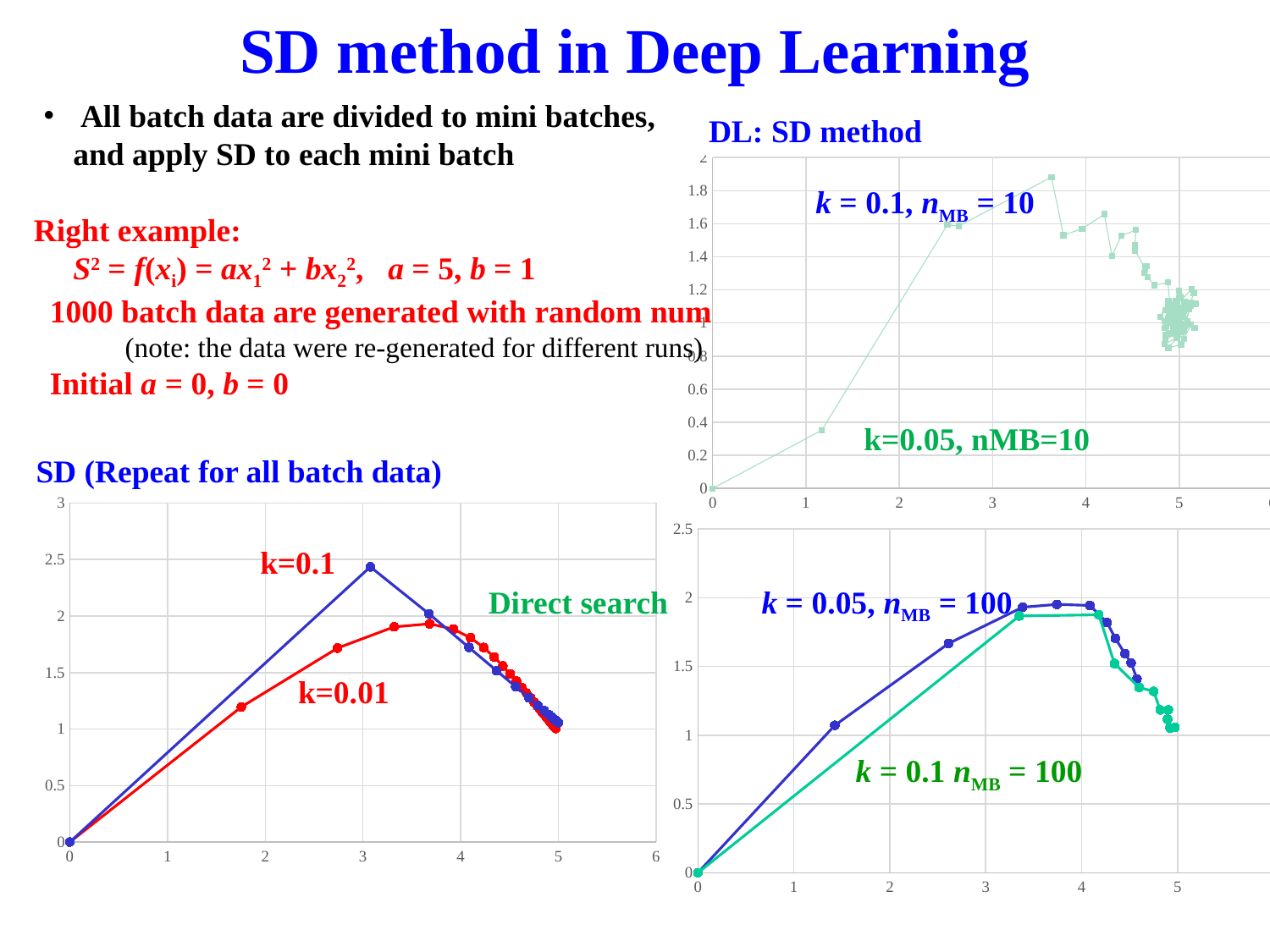

SD method in Deep Learning
・ All batch data are divided to mini batches,
　and apply SD to each mini batch

Right example:
　S2 = f(xi) = ax12 + bx22,   a = 5, b = 1
  1000 batch data are generated with random num
　　　(note: the data were re-generated for different runs)
  Initial a = 0, b = 0
DL: SD method
DL: SD法

### Chart

| Category | y | y | y |
|---|---|---|---|

### Chart

| Category | y | y | y | y | y |
|---|---|---|---|---|---|
k = 0.1, nMB = 10
k=0.05, nMB=1
k=0.01, nMB=1
k=0.05, nMB=10
SD (Repeat for all batch data)
DL: SD法+直接探索

### Chart

| Category | y | y | y |
|---|---|---|---|

### Chart

| Category | y | y |
|---|---|---|
k=0.1

### Chart

| Category | y | y | y |
|---|---|---|---|
Direct search
k = 0.05, nMB = 100
k=0.01 nMB=10
k=0.01
k = 0.1 nMB = 100
k=0.01 nMB=100